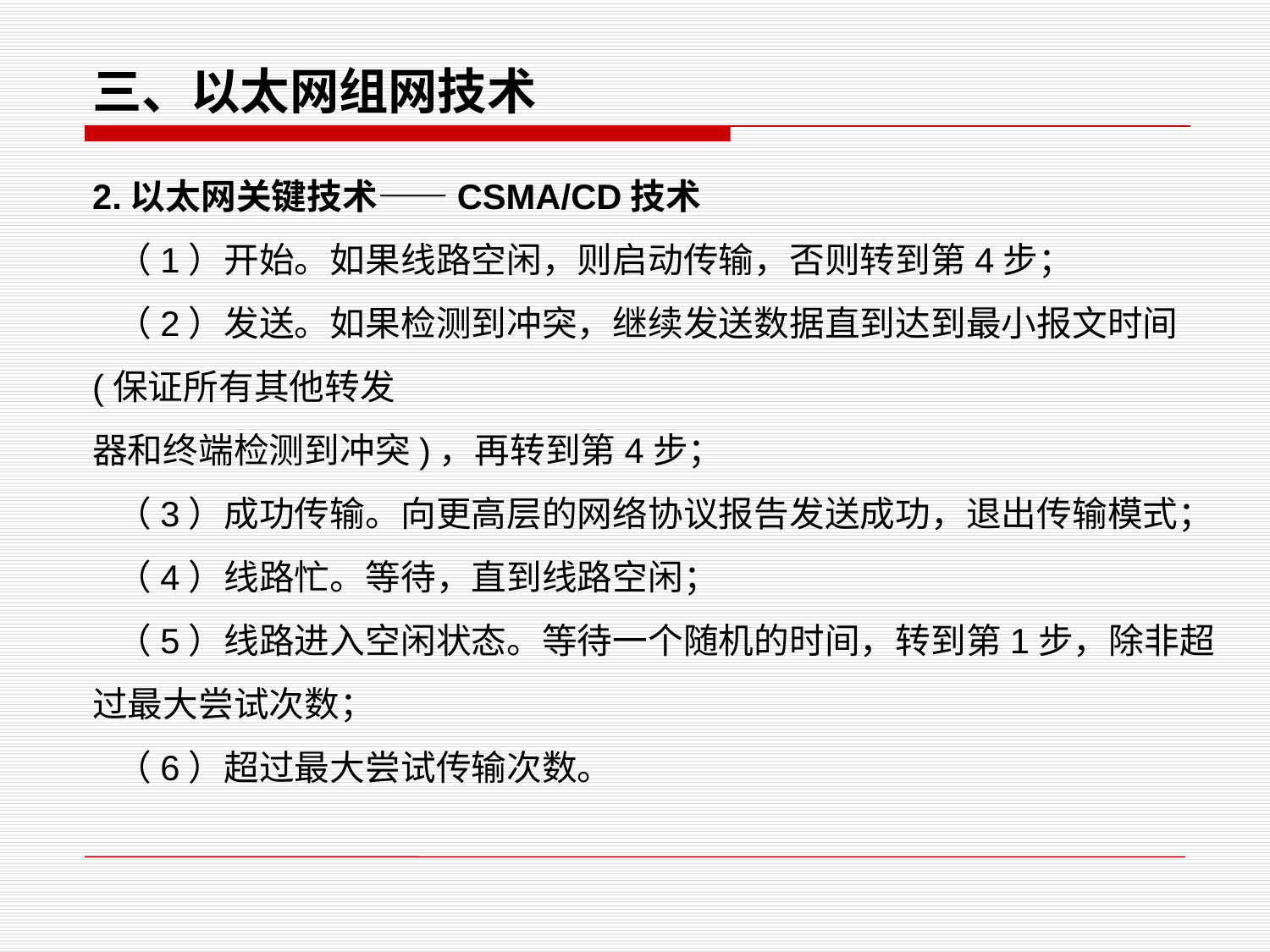

三、以太网组网技术
2.以太网关键技术——CSMA/CD技术
  （1）开始。如果线路空闲，则启动传输，否则转到第4步；
  （2）发送。如果检测到冲突，继续发送数据直到达到最小报文时间 (保证所有其他转发
器和终端检测到冲突)，再转到第4步；
  （3）成功传输。向更高层的网络协议报告发送成功，退出传输模式；
  （4）线路忙。等待，直到线路空闲；
  （5）线路进入空闲状态。等待一个随机的时间，转到第1步，除非超过最大尝试次数；
  （6）超过最大尝试传输次数。
15